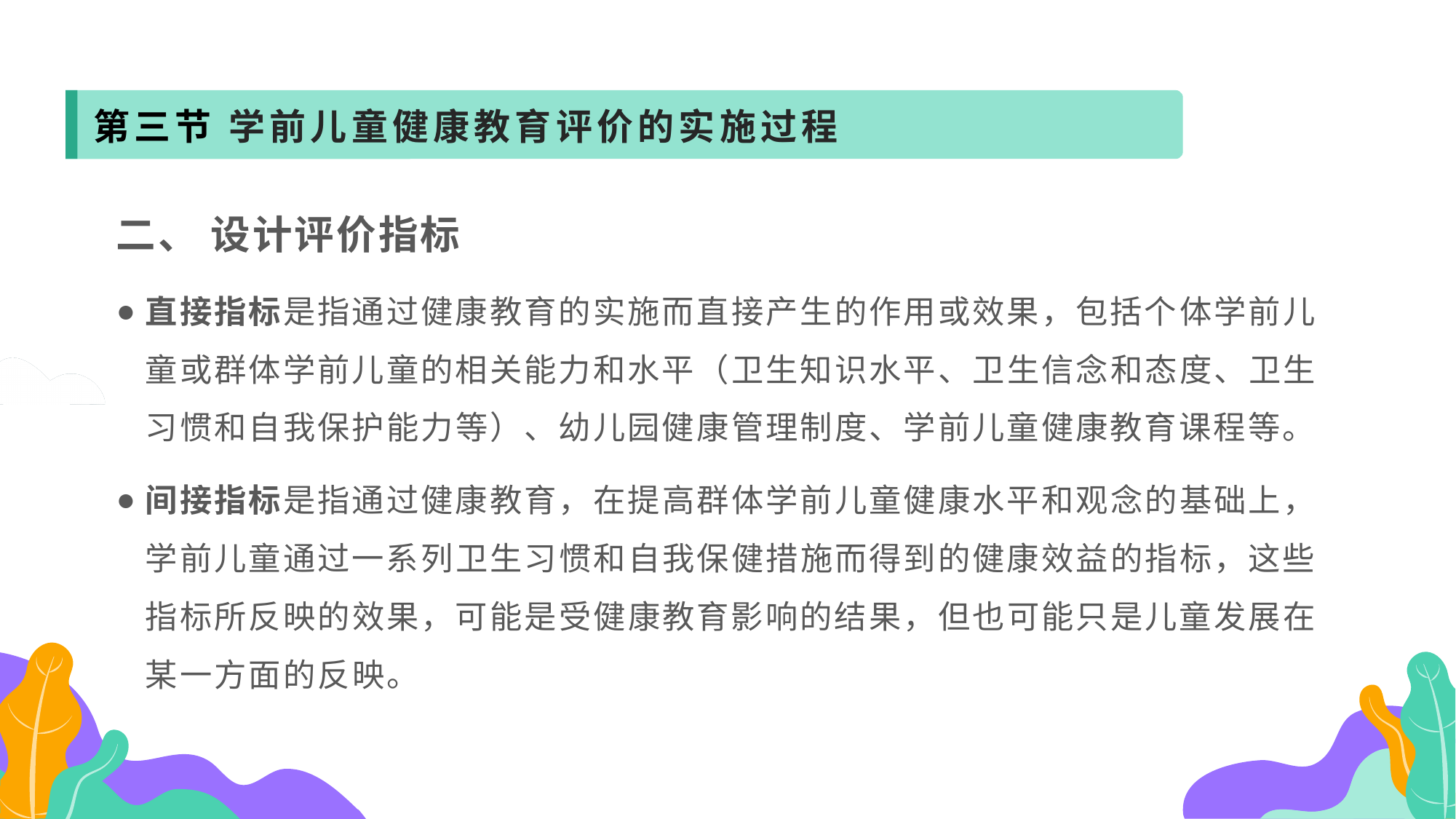

第三节 学前儿童健康教育评价的实施过程
二、 设计评价指标
直接指标是指通过健康教育的实施而直接产生的作用或效果，包括个体学前儿童或群体学前儿童的相关能力和水平（卫生知识水平、卫生信念和态度、卫生习惯和自我保护能力等）、幼儿园健康管理制度、学前儿童健康教育课程等。
间接指标是指通过健康教育，在提高群体学前儿童健康水平和观念的基础上，学前儿童通过一系列卫生习惯和自我保健措施而得到的健康效益的指标，这些指标所反映的效果，可能是受健康教育影响的结果，但也可能只是儿童发展在某一方面的反映。